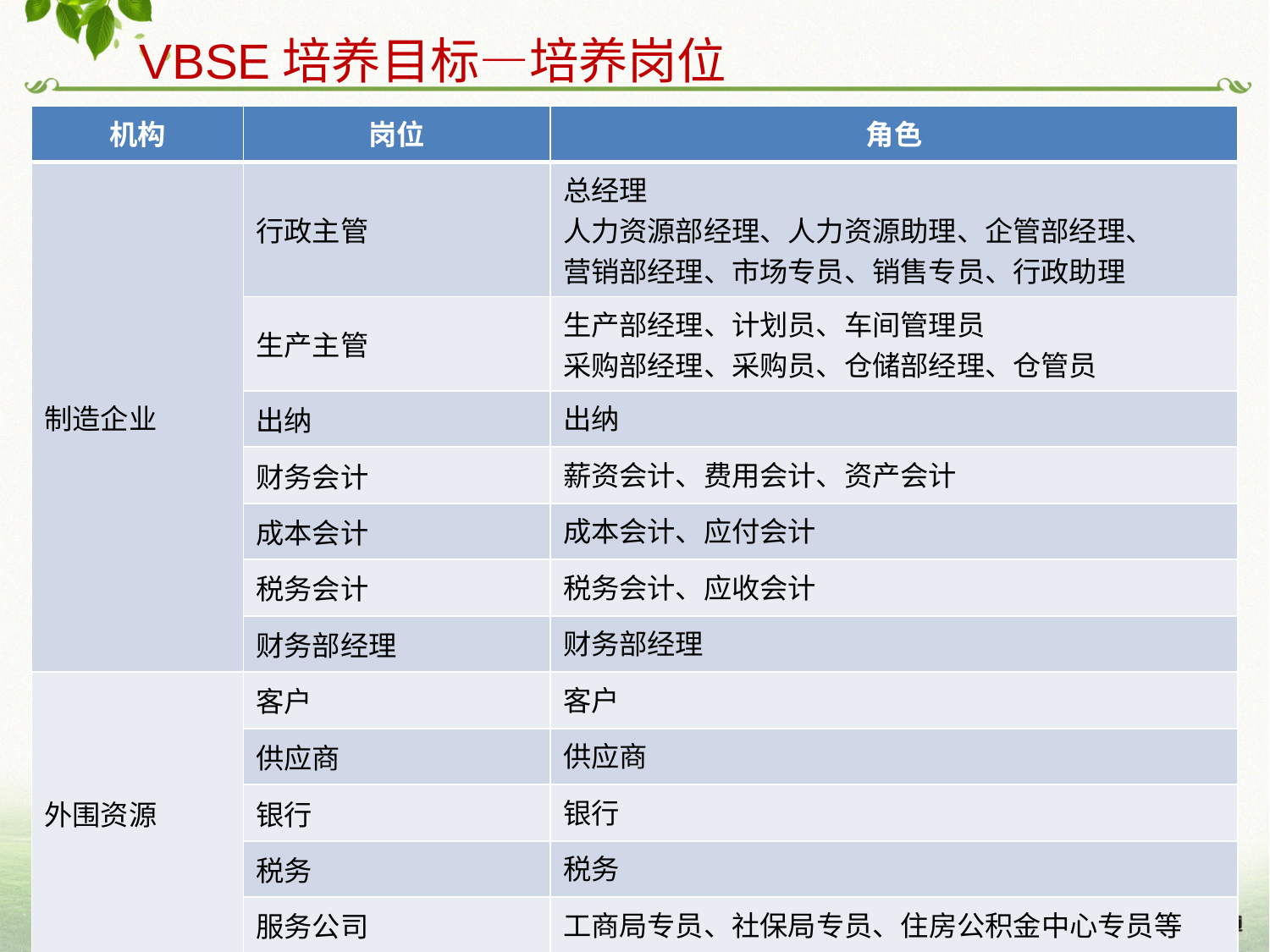

VBSE培养目标—培养岗位
| 机构 | 岗位 | 角色 |
| --- | --- | --- |
| 制造企业 | 行政主管 | 总经理 人力资源部经理、人力资源助理、企管部经理、 营销部经理、市场专员、销售专员、行政助理 |
|  | 生产主管 | 生产部经理、计划员、车间管理员 采购部经理、采购员、仓储部经理、仓管员 |
|  | 出纳 | 出纳 |
|  | 财务会计 | 薪资会计、费用会计、资产会计 |
|  | 成本会计 | 成本会计、应付会计 |
|  | 税务会计 | 税务会计、应收会计 |
|  | 财务部经理 | 财务部经理 |
| 外围资源 | 客户 | 客户 |
|  | 供应商 | 供应商 |
|  | 银行 | 银行 |
|  | 税务 | 税务 |
|  | 服务公司 | 工商局专员、社保局专员、住房公积金中心专员等 |